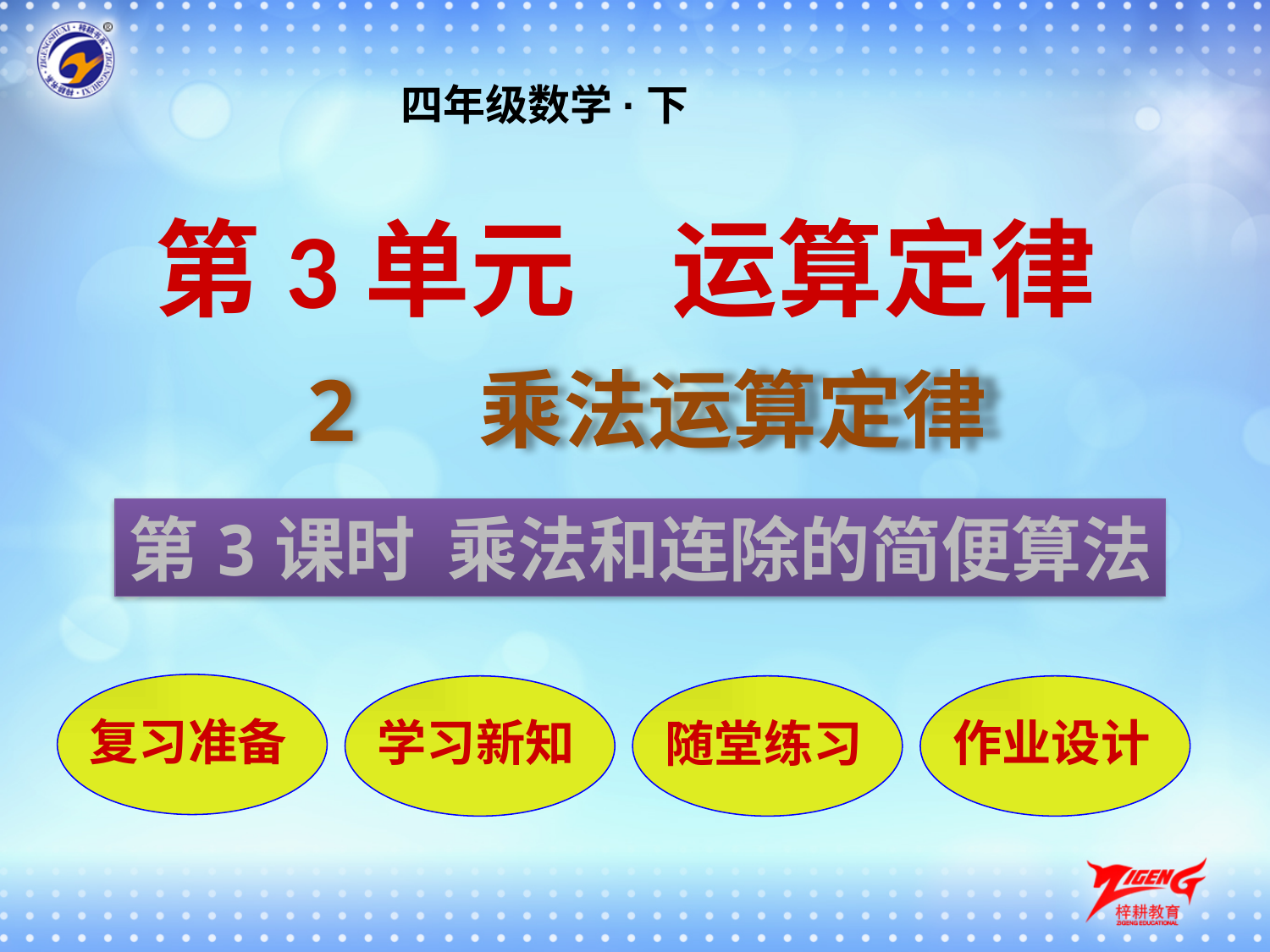

四年级数学·下
第3单元    运算定律
2  乘法运算定律
第3课时  乘法和连除的简便算法

复习准备

学习新知

随堂练习

作业设计